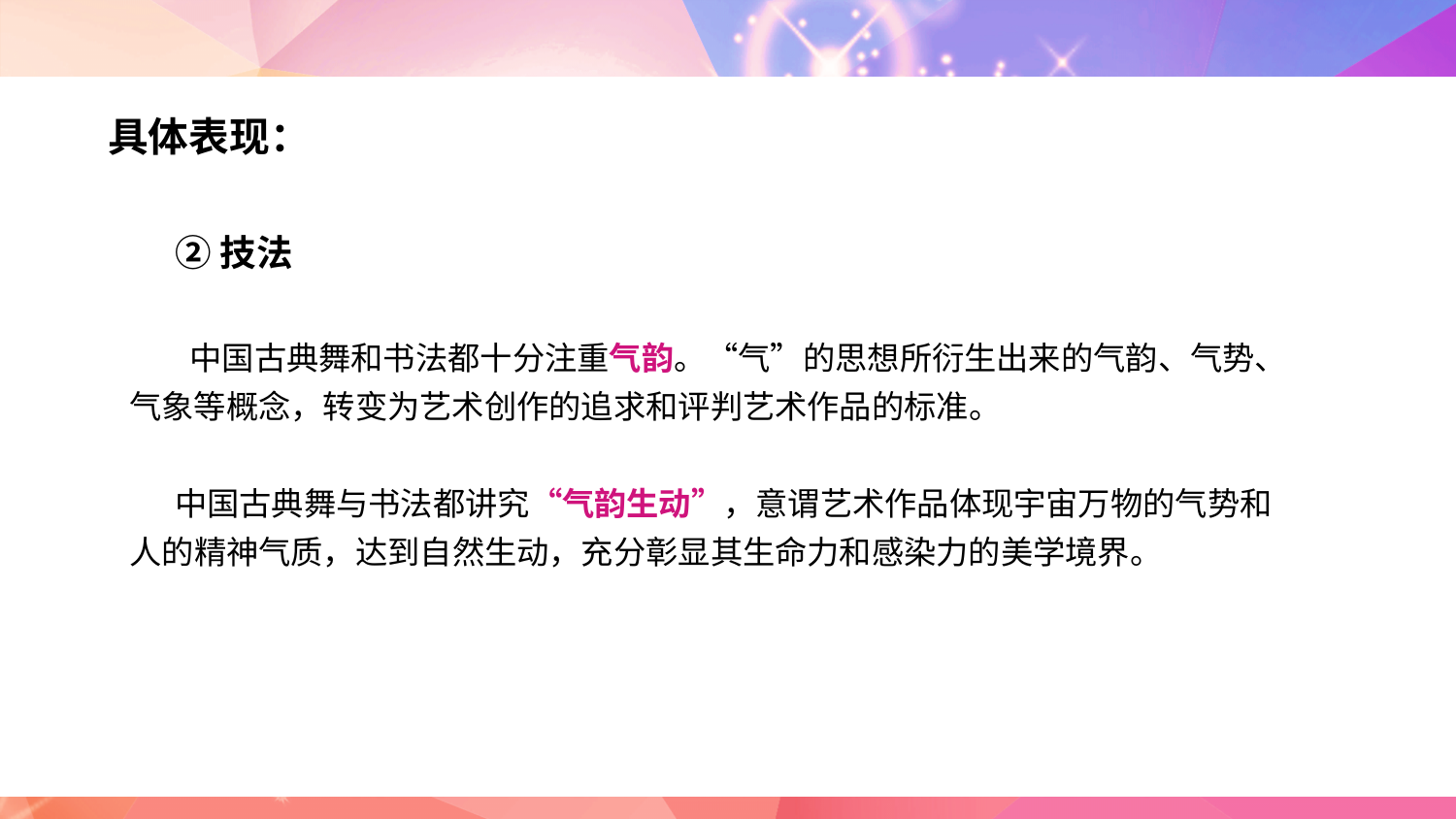

具体表现：

②技法

 中国古典舞和书法都十分注重气韵。“气”的思想所衍生出来的气韵、气势、气象等概念，转变为艺术创作的追求和评判艺术作品的标准。

中国古典舞与书法都讲究“气韵生动”，意谓艺术作品体现宇宙万物的气势和人的精神气质，达到自然生动，充分彰显其生命力和感染力的美学境界。